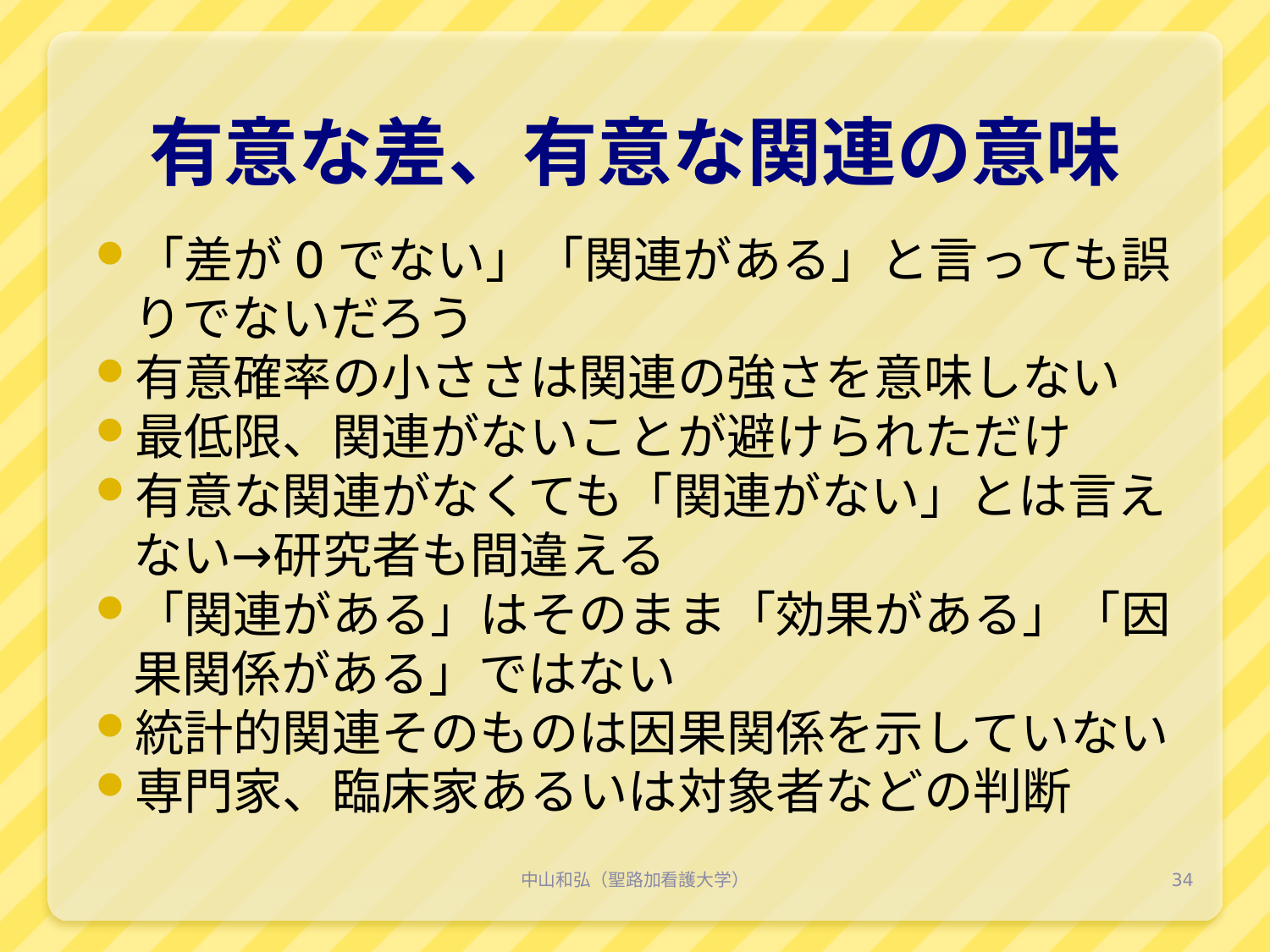

# 有意な差、有意な関連の意味
「差が0でない」「関連がある」と言っても誤りでないだろう
有意確率の小ささは関連の強さを意味しない
最低限、関連がないことが避けられただけ
有意な関連がなくても「関連がない」とは言えない→研究者も間違える
「関連がある」はそのまま「効果がある」「因果関係がある」ではない
統計的関連そのものは因果関係を示していない
専門家、臨床家あるいは対象者などの判断

中山和弘（聖路加看護大学）
34